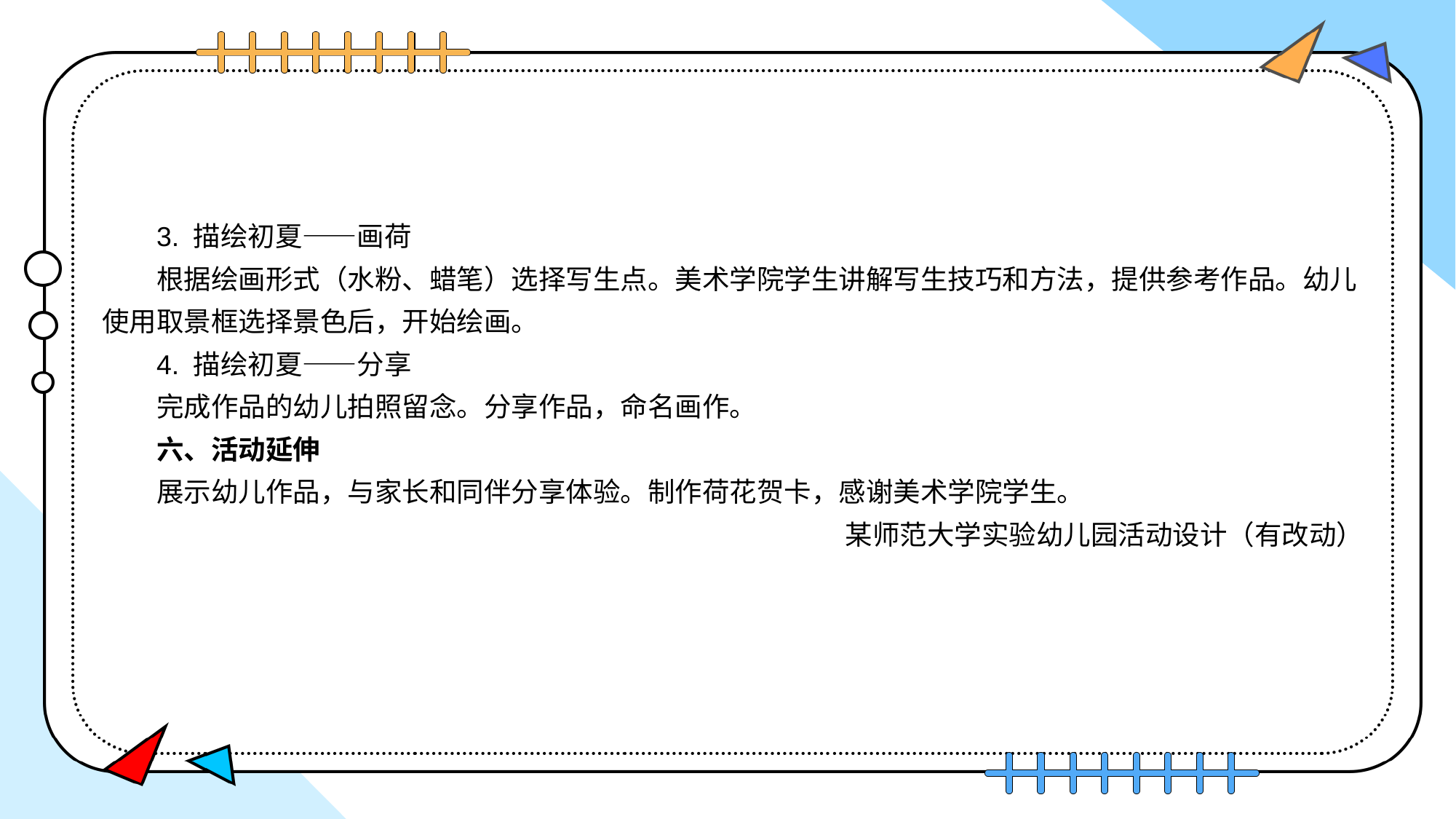

3. 描绘初夏——画荷
根据绘画形式（水粉、蜡笔）选择写生点。美术学院学生讲解写生技巧和方法，提供参考作品。幼儿使用取景框选择景色后，开始绘画。
4. 描绘初夏——分享
完成作品的幼儿拍照留念。分享作品，命名画作。
六、活动延伸
展示幼儿作品，与家长和同伴分享体验。制作荷花贺卡，感谢美术学院学生。
某师范大学实验幼儿园活动设计（有改动）